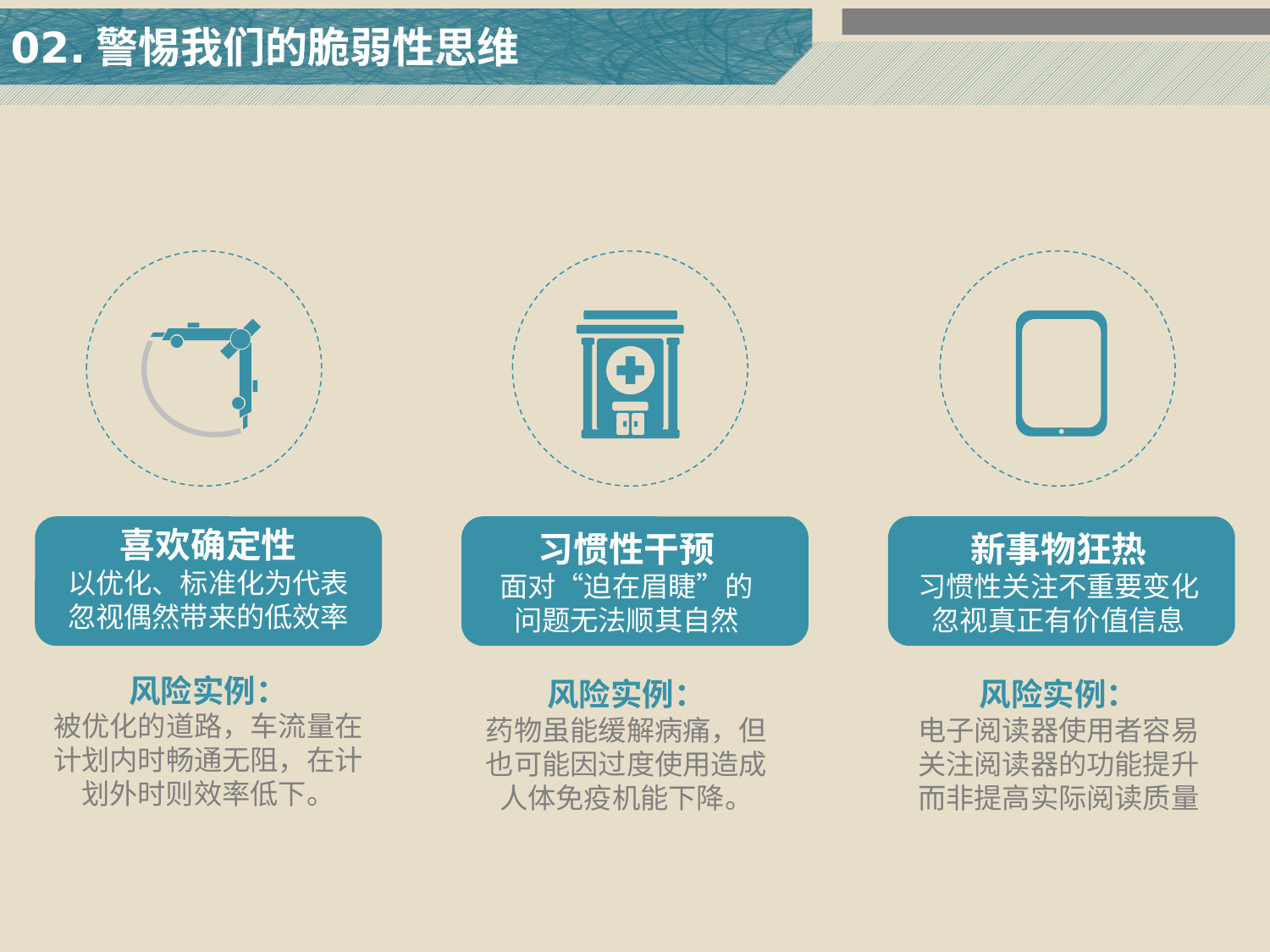

02.警惕我们的脆弱性思维

喜欢确定性
以优化、标准化为代表
忽视偶然带来的低效率

风险实例：
被优化的道路，车流量在计划内时畅通无阻，在计划外时则效率低下。

习惯性干预
面对“迫在眉睫”的
问题无法顺其自然

风险实例：
药物虽能缓解病痛，但也可能因过度使用造成人体免疫机能下降。

新事物狂热
习惯性关注不重要变化
忽视真正有价值信息

风险实例：
电子阅读器使用者容易关注阅读器的功能提升而非提高实际阅读质量